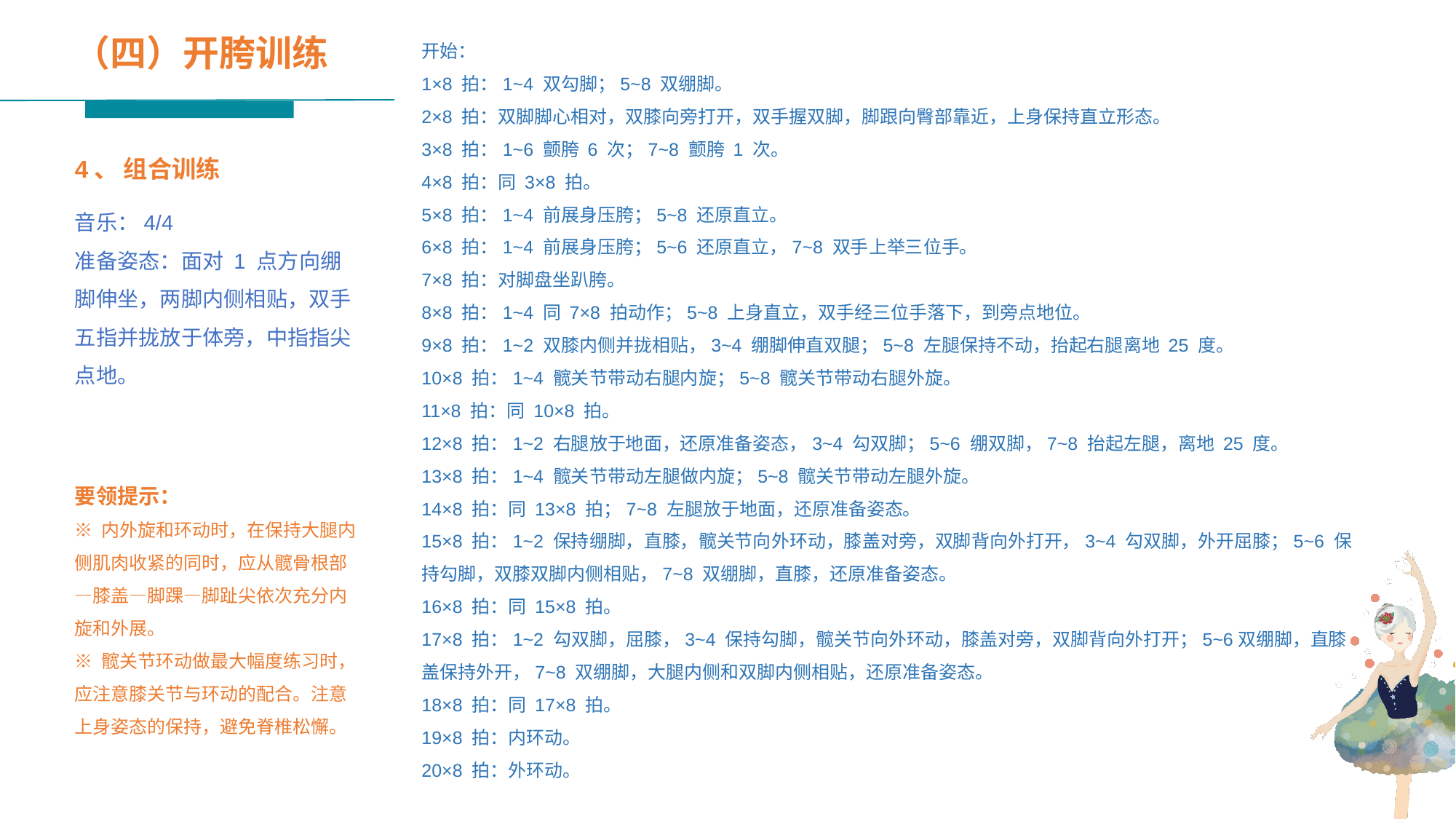

（四）开胯训练
开始：
1×8 拍：1~4 双勾脚；5~8 双绷脚。
2×8 拍：双脚脚心相对，双膝向旁打开，双手握双脚，脚跟向臀部靠近，上身保持直立形态。
3×8 拍：1~6 颤胯 6 次；7~8 颤胯 1 次。
4×8 拍：同 3×8 拍。
5×8 拍：1~4 前展身压胯；5~8 还原直立。
6×8 拍：1~4 前展身压胯；5~6 还原直立，7~8 双手上举三位手。
7×8 拍：对脚盘坐趴胯。
8×8 拍：1~4 同 7×8 拍动作；5~8 上身直立，双手经三位手落下，到旁点地位。
9×8 拍：1~2 双膝内侧并拢相贴，3~4 绷脚伸直双腿；5~8 左腿保持不动，抬起右腿离地 25 度。
10×8 拍：1~4 髋关节带动右腿内旋；5~8 髋关节带动右腿外旋。
11×8 拍：同 10×8 拍。
12×8 拍：1~2 右腿放于地面，还原准备姿态，3~4 勾双脚；5~6 绷双脚，7~8 抬起左腿，离地 25 度。
13×8 拍：1~4 髋关节带动左腿做内旋；5~8 髋关节带动左腿外旋。
14×8 拍：同 13×8 拍；7~8 左腿放于地面，还原准备姿态。
15×8 拍：1~2 保持绷脚，直膝，髋关节向外环动，膝盖对旁，双脚背向外打开，3~4 勾双脚，外开屈膝；5~6 保持勾脚，双膝双脚内侧相贴，7~8 双绷脚，直膝，还原准备姿态。
16×8 拍：同 15×8 拍。
17×8 拍：1~2 勾双脚，屈膝，3~4 保持勾脚，髋关节向外环动，膝盖对旁，双脚背向外打开；5~6双绷脚，直膝盖保持外开，7~8 双绷脚，大腿内侧和双脚内侧相贴，还原准备姿态。
18×8 拍：同 17×8 拍。
19×8 拍：内环动。
20×8 拍：外环动。

4、 组合训练
音乐：4/4
准备姿态：面对 1 点方向绷脚伸坐，两脚内侧相贴，双手五指并拢放于体旁，中指指尖点地。
要领提示：
※ 内外旋和环动时，在保持大腿内侧肌肉收紧的同时，应从髋骨根部—膝盖—脚踝—脚趾尖依次充分内旋和外展。
※ 髋关节环动做最大幅度练习时，应注意膝关节与环动的配合。注意上身姿态的保持，避免脊椎松懈。